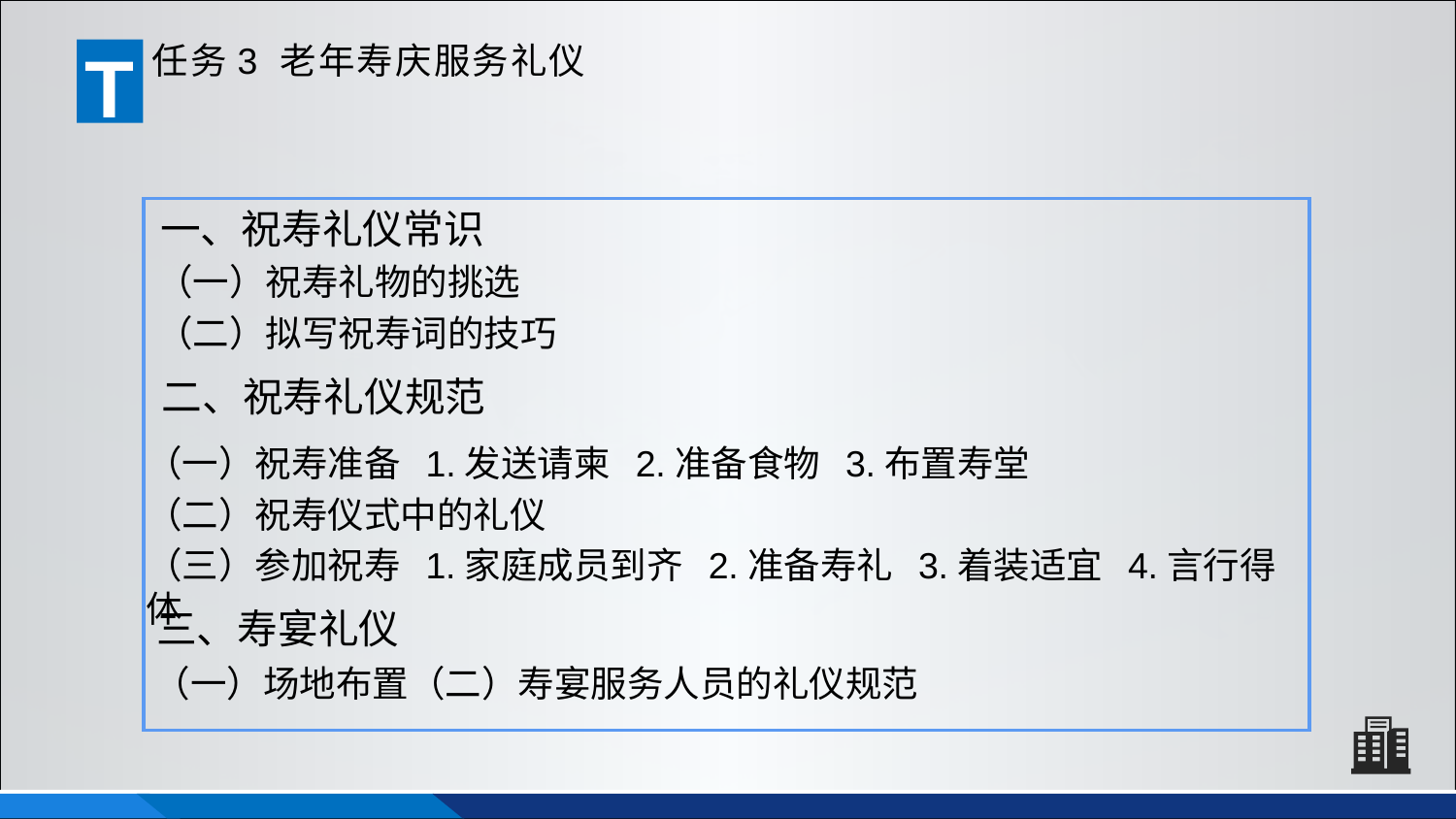

T
任务3 老年寿庆服务礼仪

一、祝寿礼仪常识

（一）祝寿礼物的挑选
（二）拟写祝寿词的技巧

二、祝寿礼仪规范
（一）祝寿准备  1.发送请柬  2.准备食物  3.布置寿堂
（二）祝寿仪式中的礼仪
（三）参加祝寿  1.家庭成员到齐  2.准备寿礼  3.着装适宜  4.言行得体
三、寿宴礼仪
（一）场地布置（二）寿宴服务人员的礼仪规范